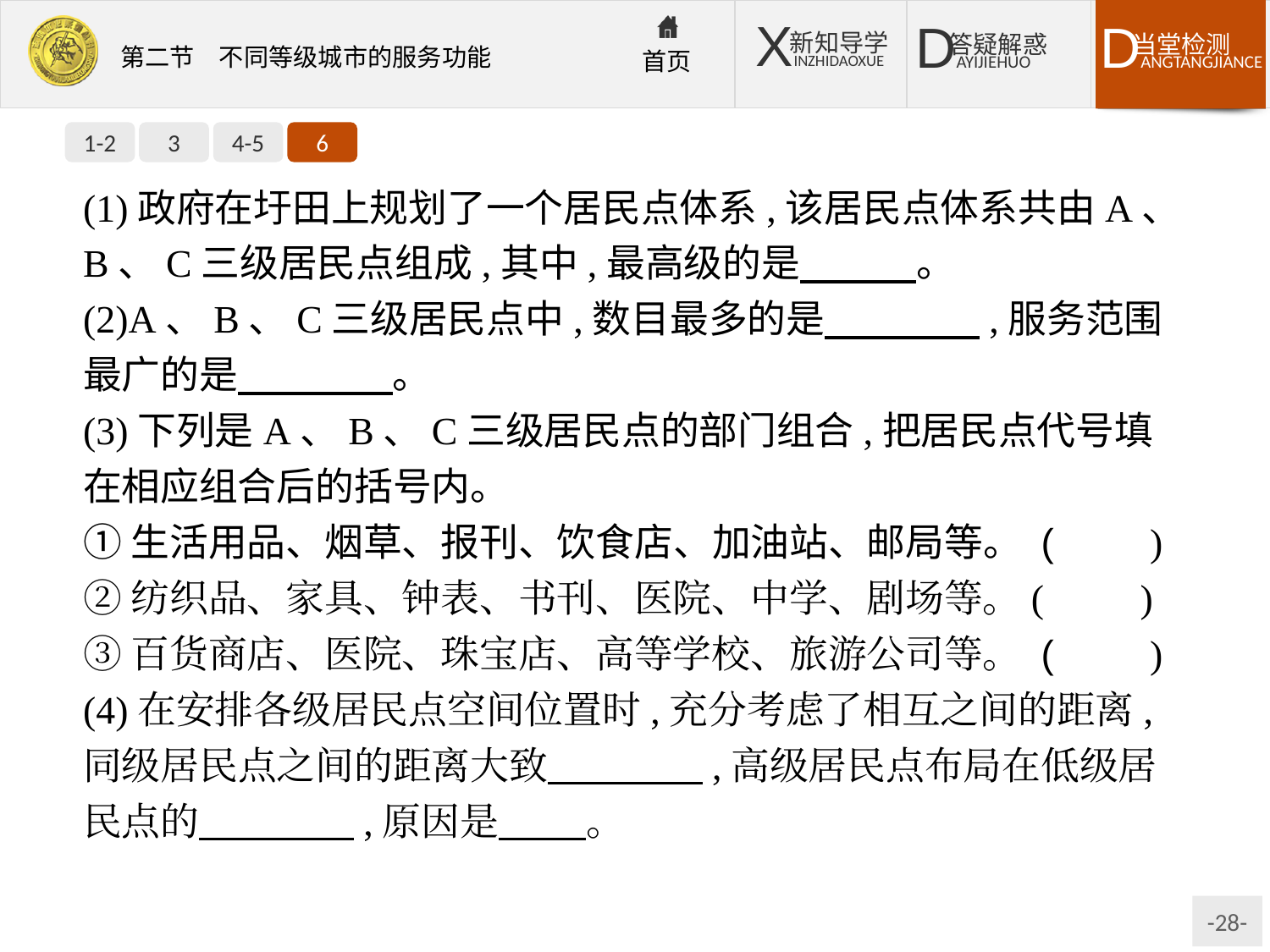

1-2
3
4-5
6
(1)政府在圩田上规划了一个居民点体系,该居民点体系共由A、B、C三级居民点组成,其中,最高级的是　　　。
(2)A、B、C三级居民点中,数目最多的是　　　　,服务范围最广的是　　　　。
(3)下列是A、B、C三级居民点的部门组合,把居民点代号填在相应组合后的括号内。
①生活用品、烟草、报刊、饮食店、加油站、邮局等。 (　　)
②纺织品、家具、钟表、书刊、医院、中学、剧场等。(　　)
③百货商店、医院、珠宝店、高等学校、旅游公司等。 (　　)
(4)在安排各级居民点空间位置时,充分考虑了相互之间的距离,同级居民点之间的距离大致　　　　,高级居民点布局在低级居民点的　　　　,原因是　 　。